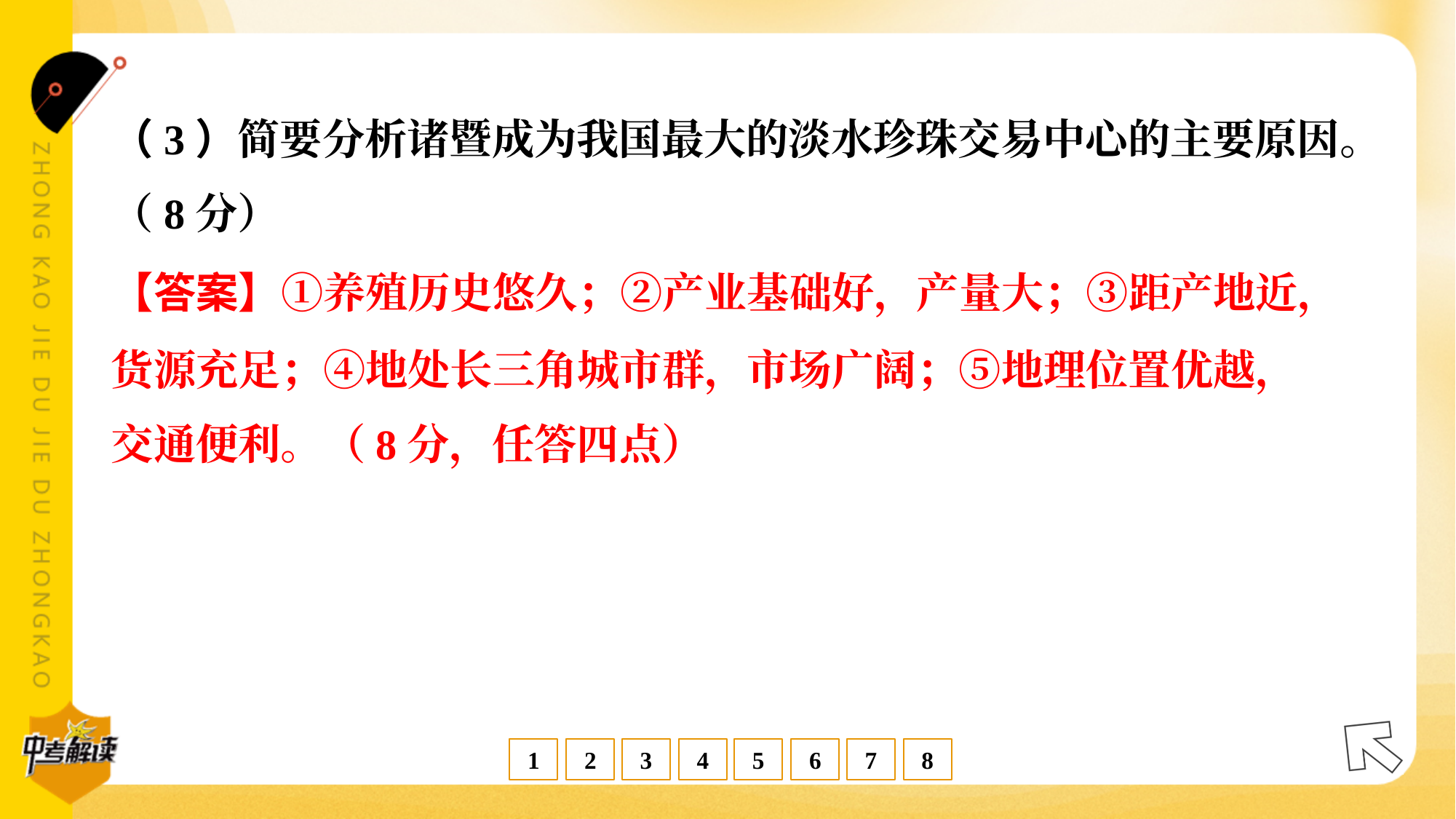

（3）简要分析诸暨成为我国最大的淡水珍珠交易中心的主要原因。
（8分）
【答案】①养殖历史悠久；②产业基础好，产量大；③距产地近，
货源充足；④地处长三角城市群，市场广阔；⑤地理位置优越，
交通便利。（8分，任答四点）